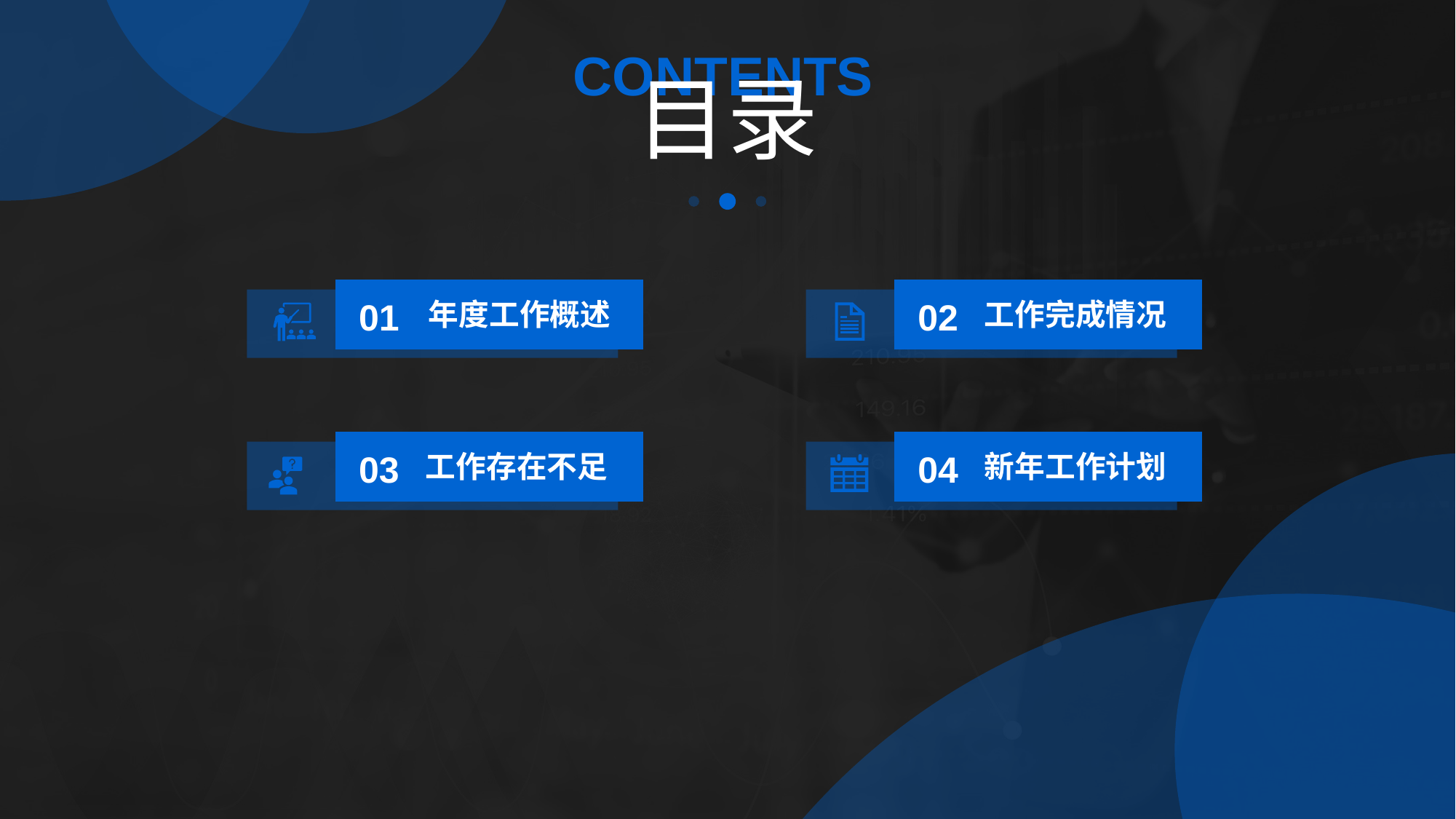

CONTENTS
目录

01

年度工作概述

02

工作完成情况

03
04

工作存在不足
新年工作计划